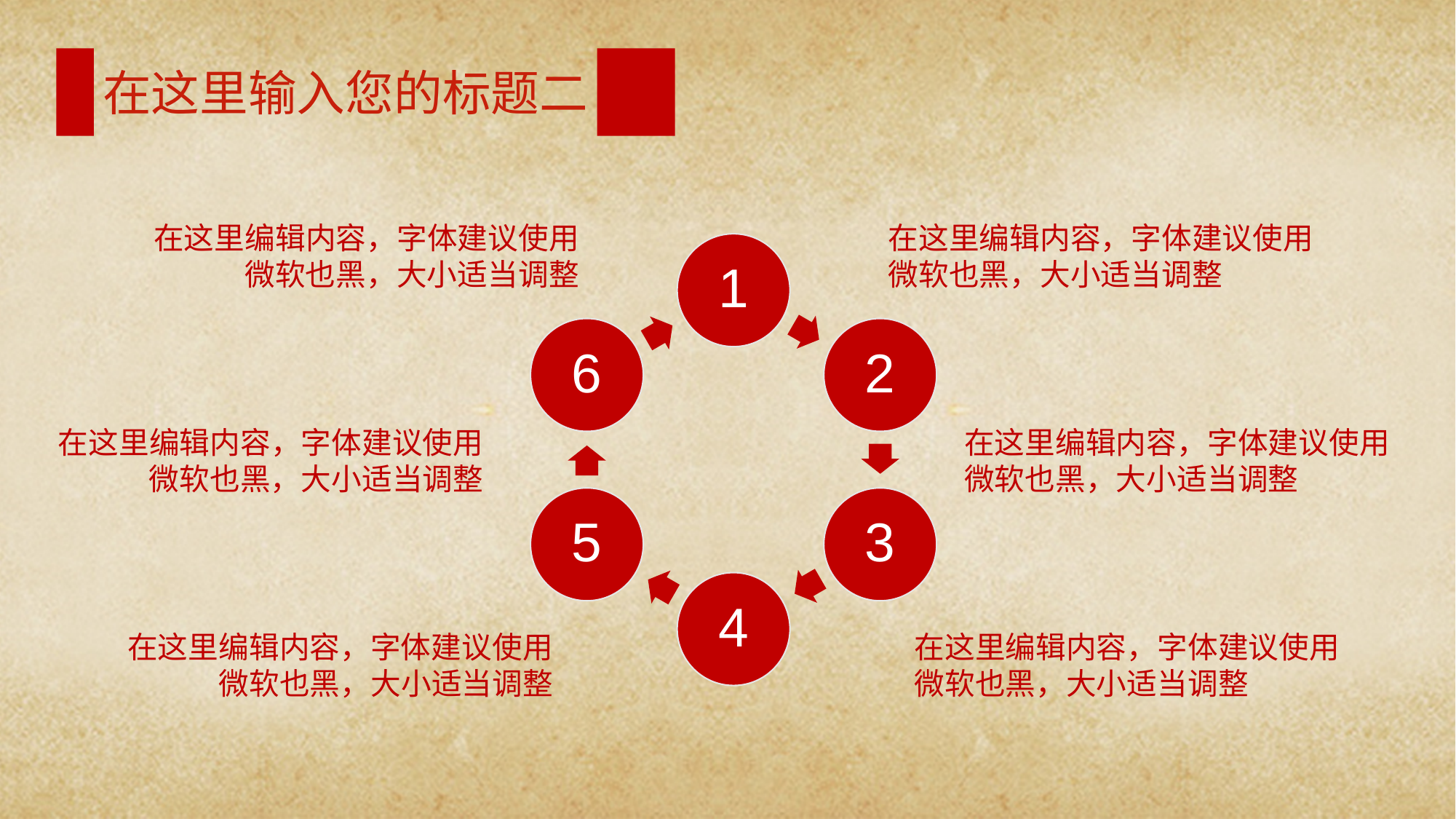

在这里输入您的标题二
在这里编辑内容，字体建议使用微软也黑，大小适当调整
在这里编辑内容，字体建议使用微软也黑，大小适当调整
1

6
2
在这里编辑内容，字体建议使用微软也黑，大小适当调整
在这里编辑内容，字体建议使用微软也黑，大小适当调整

5
3

4
在这里编辑内容，字体建议使用微软也黑，大小适当调整
在这里编辑内容，字体建议使用微软也黑，大小适当调整